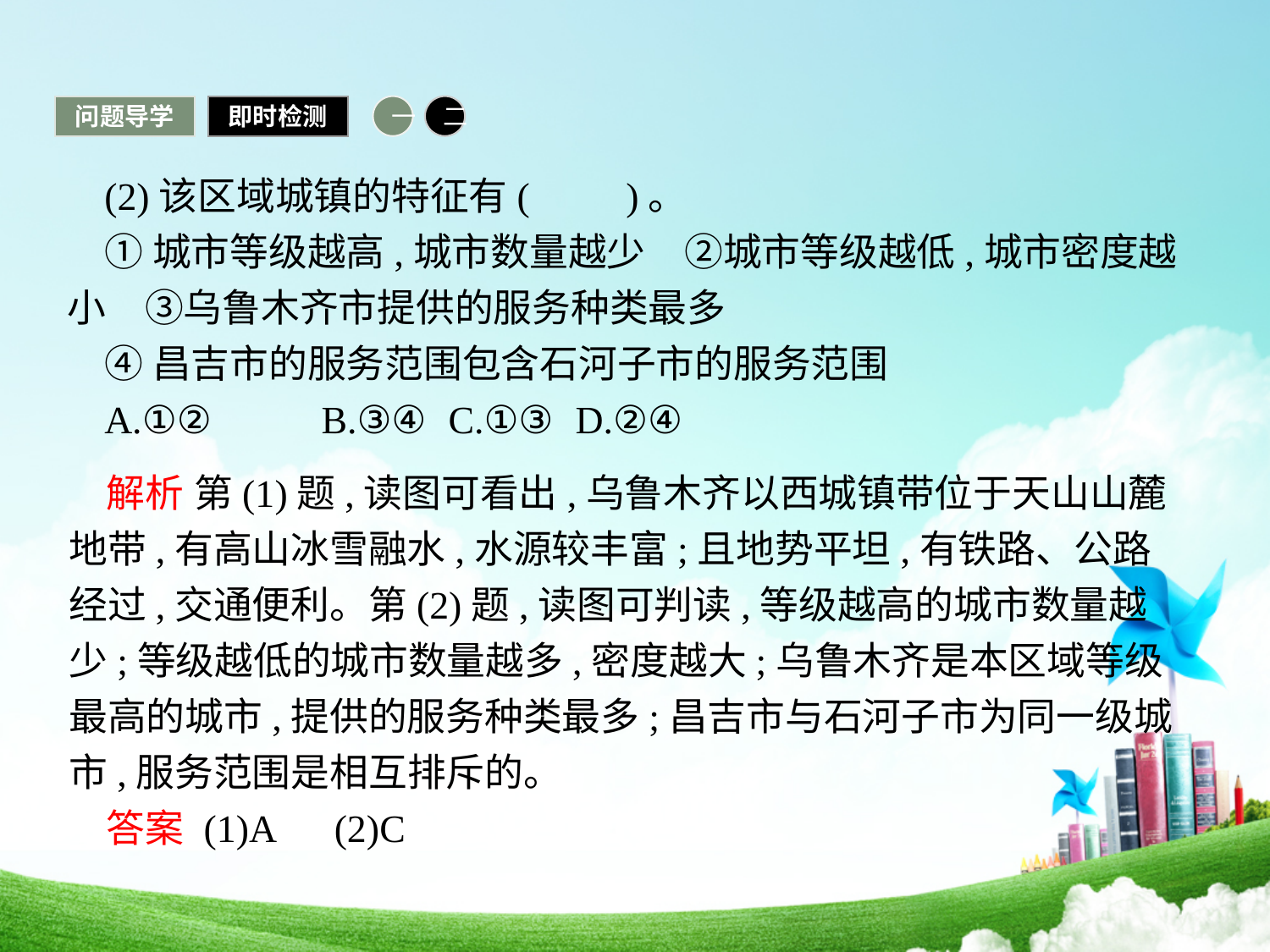

问题导学
即时检测
一
二
(2)该区域城镇的特征有(　　)。
①城市等级越高,城市数量越少　②城市等级越低,城市密度越小　③乌鲁木齐市提供的服务种类最多
④昌吉市的服务范围包含石河子市的服务范围
A.①②	B.③④	C.①③	D.②④
解析 第(1)题,读图可看出,乌鲁木齐以西城镇带位于天山山麓地带,有高山冰雪融水,水源较丰富;且地势平坦,有铁路、公路经过,交通便利。第(2)题,读图可判读,等级越高的城市数量越少;等级越低的城市数量越多,密度越大;乌鲁木齐是本区域等级最高的城市,提供的服务种类最多;昌吉市与石河子市为同一级城市,服务范围是相互排斥的。
答案 (1)A　(2)C